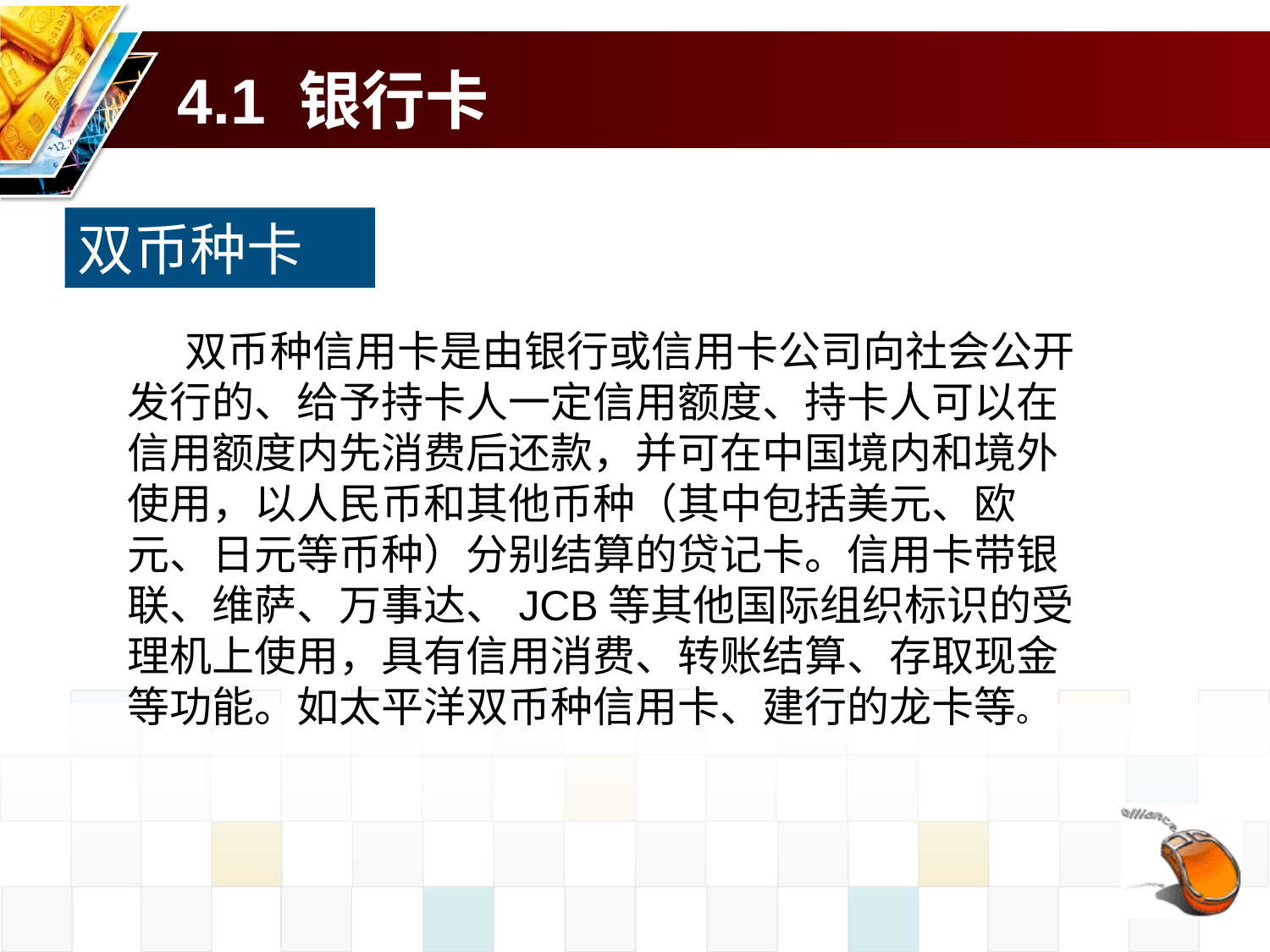

# 4.1 银行卡
双币种卡
       双币种信用卡是由银行或信用卡公司向社会公开发行的、给予持卡人一定信用额度、持卡人可以在信用额度内先消费后还款，并可在中国境内和境外使用，以人民币和其他币种（其中包括美元、欧元、日元等币种）分别结算的贷记卡。信用卡带银联、维萨、万事达、JCB等其他国际组织标识的受理机上使用，具有信用消费、转账结算、存取现金等功能。如太平洋双币种信用卡、建行的龙卡等。